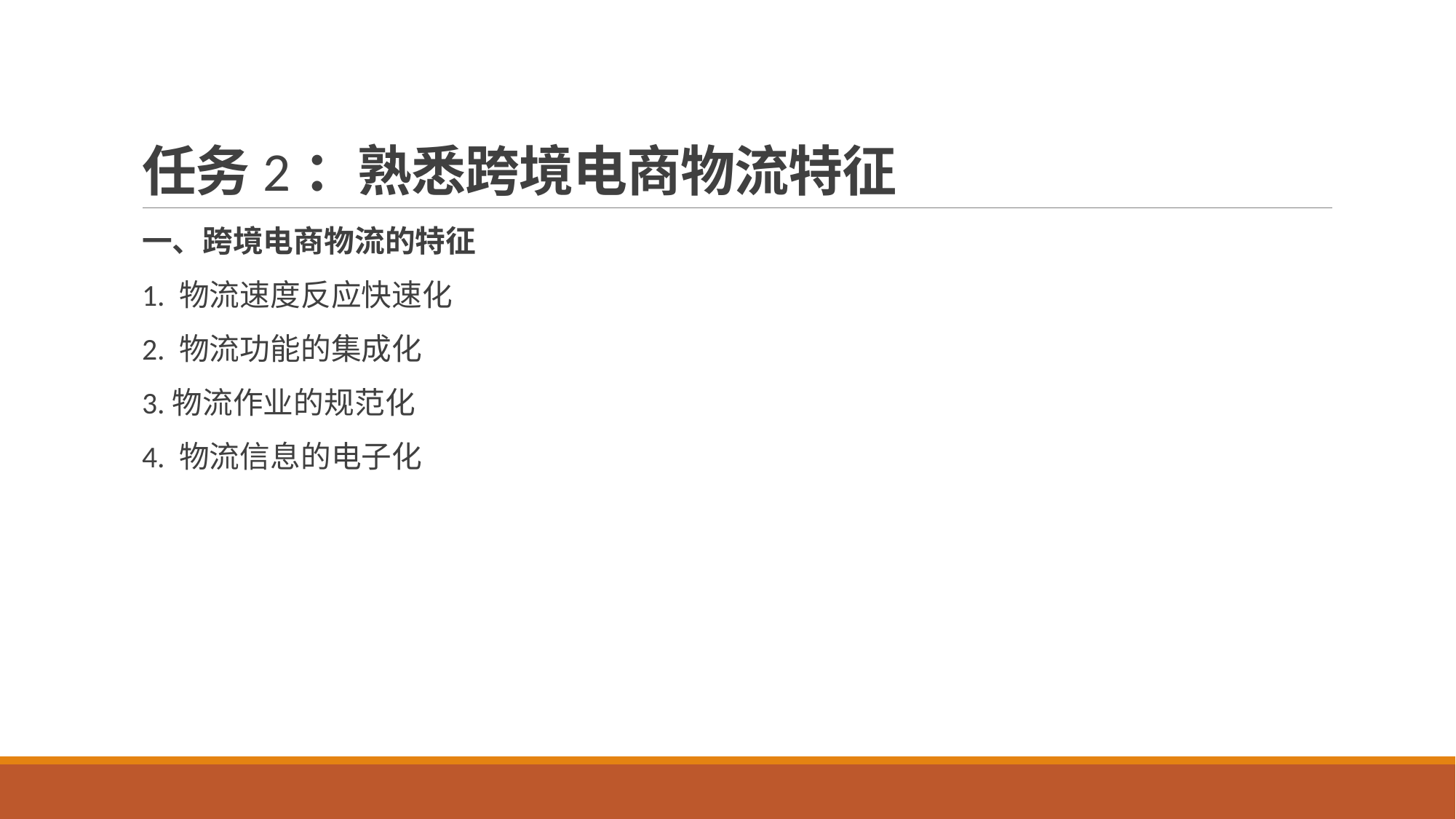

# 任务2：熟悉跨境电商物流特征
一、跨境电商物流的特征
1. 物流速度反应快速化
2. 物流功能的集成化
3.物流作业的规范化
4. 物流信息的电子化